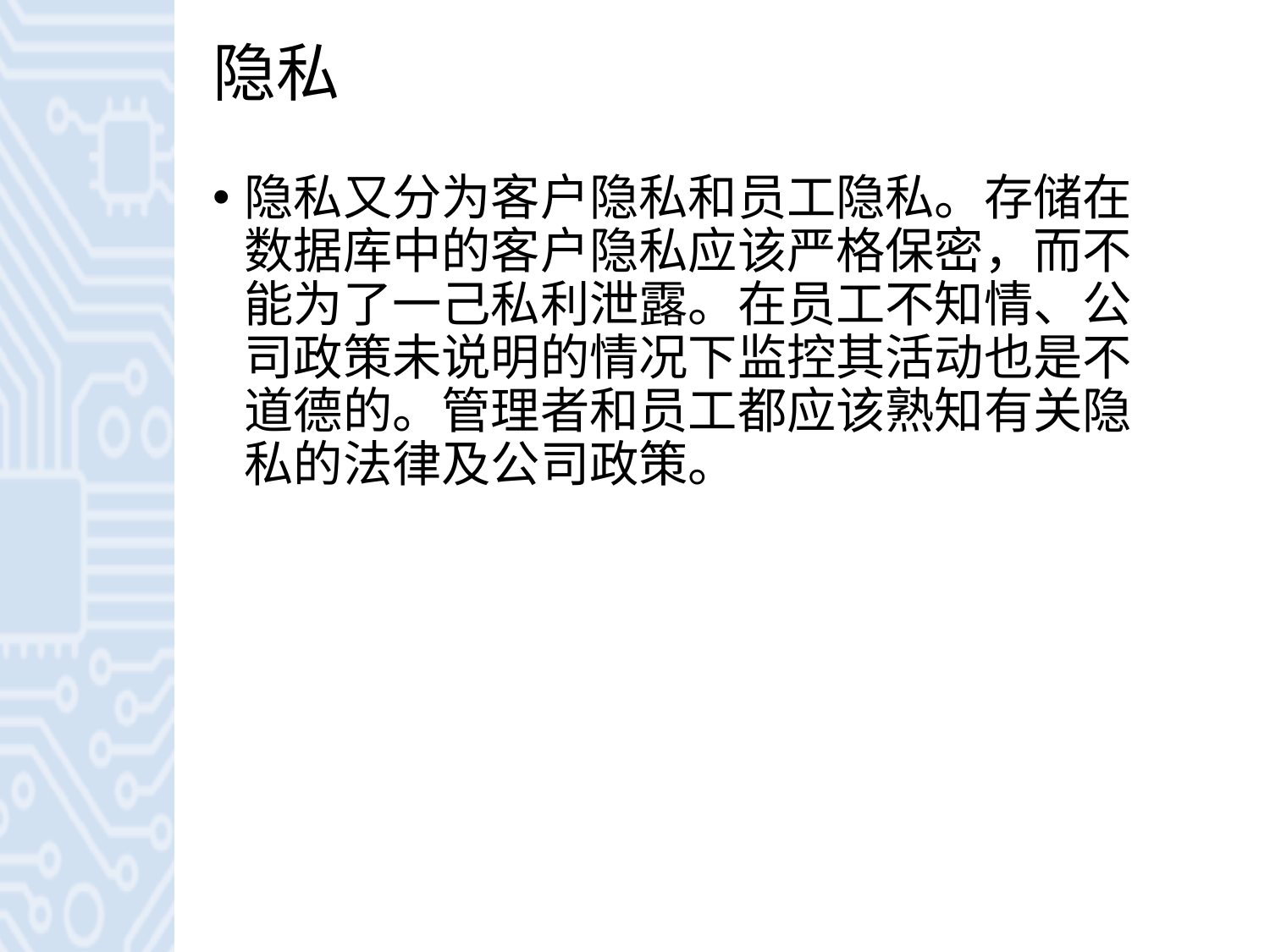

# 隐私
隐私又分为客户隐私和员工隐私。存储在数据库中的客户隐私应该严格保密，而不能为了一己私利泄露。在员工不知情、公司政策未说明的情况下监控其活动也是不道德的。管理者和员工都应该熟知有关隐私的法律及公司政策。